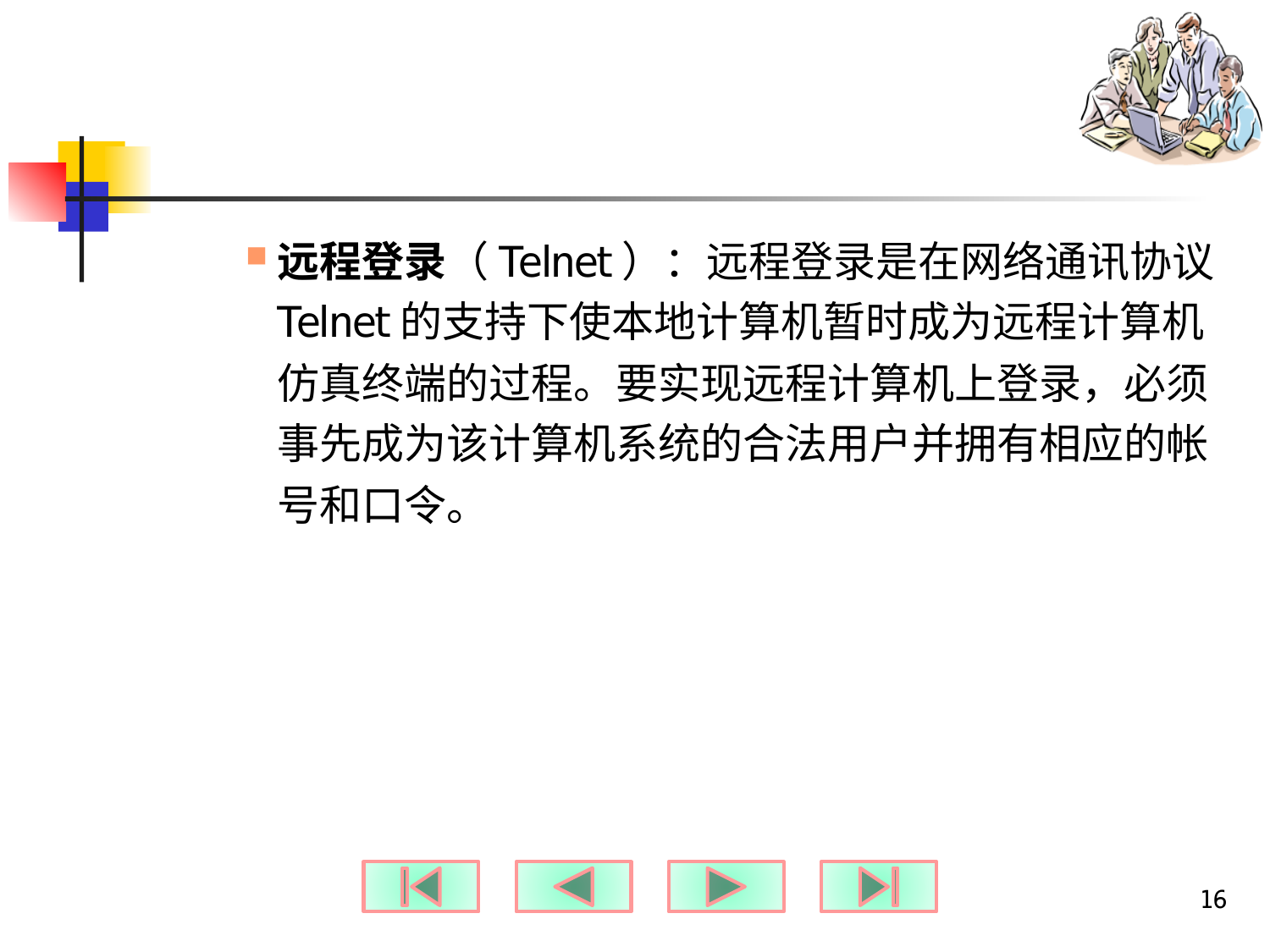

#
远程登录（Telnet）：远程登录是在网络通讯协议Telnet的支持下使本地计算机暂时成为远程计算机仿真终端的过程。要实现远程计算机上登录，必须事先成为该计算机系统的合法用户并拥有相应的帐号和口令。

16